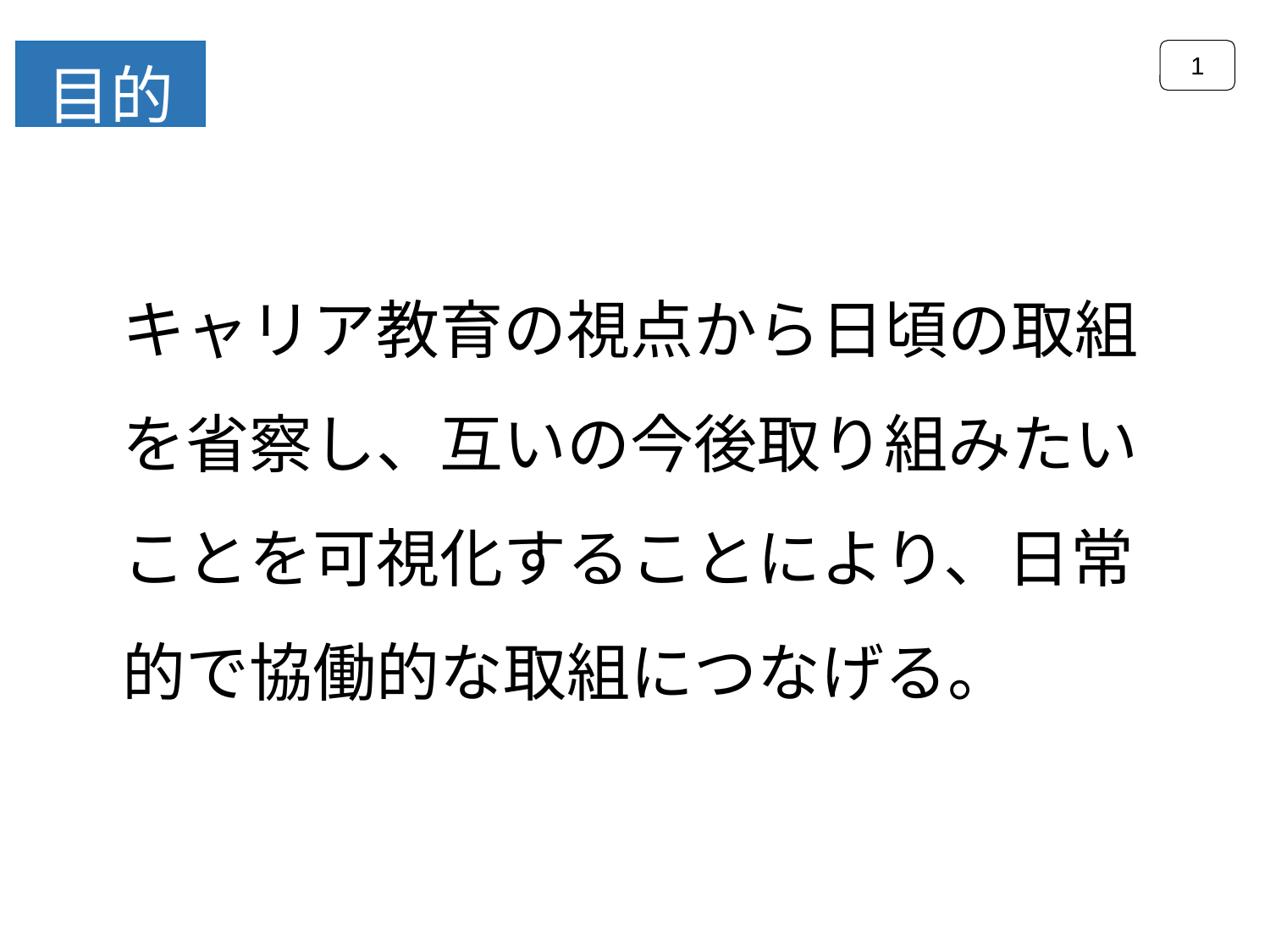

1
目的
キャリア教育の視点から日頃の取組を省察し、互いの今後取り組みたいことを可視化することにより、日常的で協働的な取組につなげる。